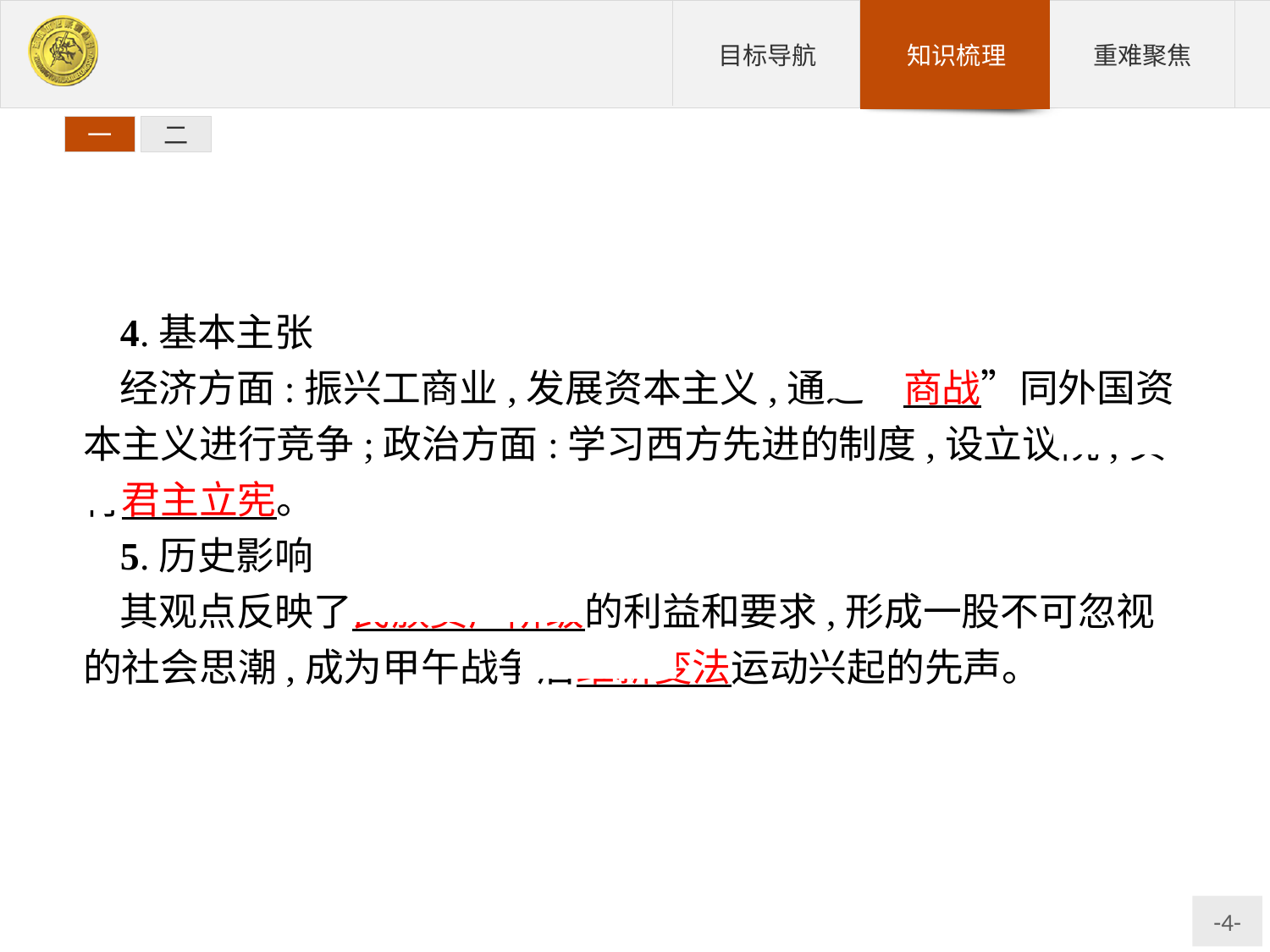

一
二
4.基本主张
经济方面:振兴工商业,发展资本主义,通过“商战”同外国资本主义进行竞争;政治方面:学习西方先进的制度,设立议院,实行君主立宪。
5.历史影响
其观点反映了民族资产阶级的利益和要求,形成一股不可忽视的社会思潮,成为甲午战争后维新变法运动兴起的先声。